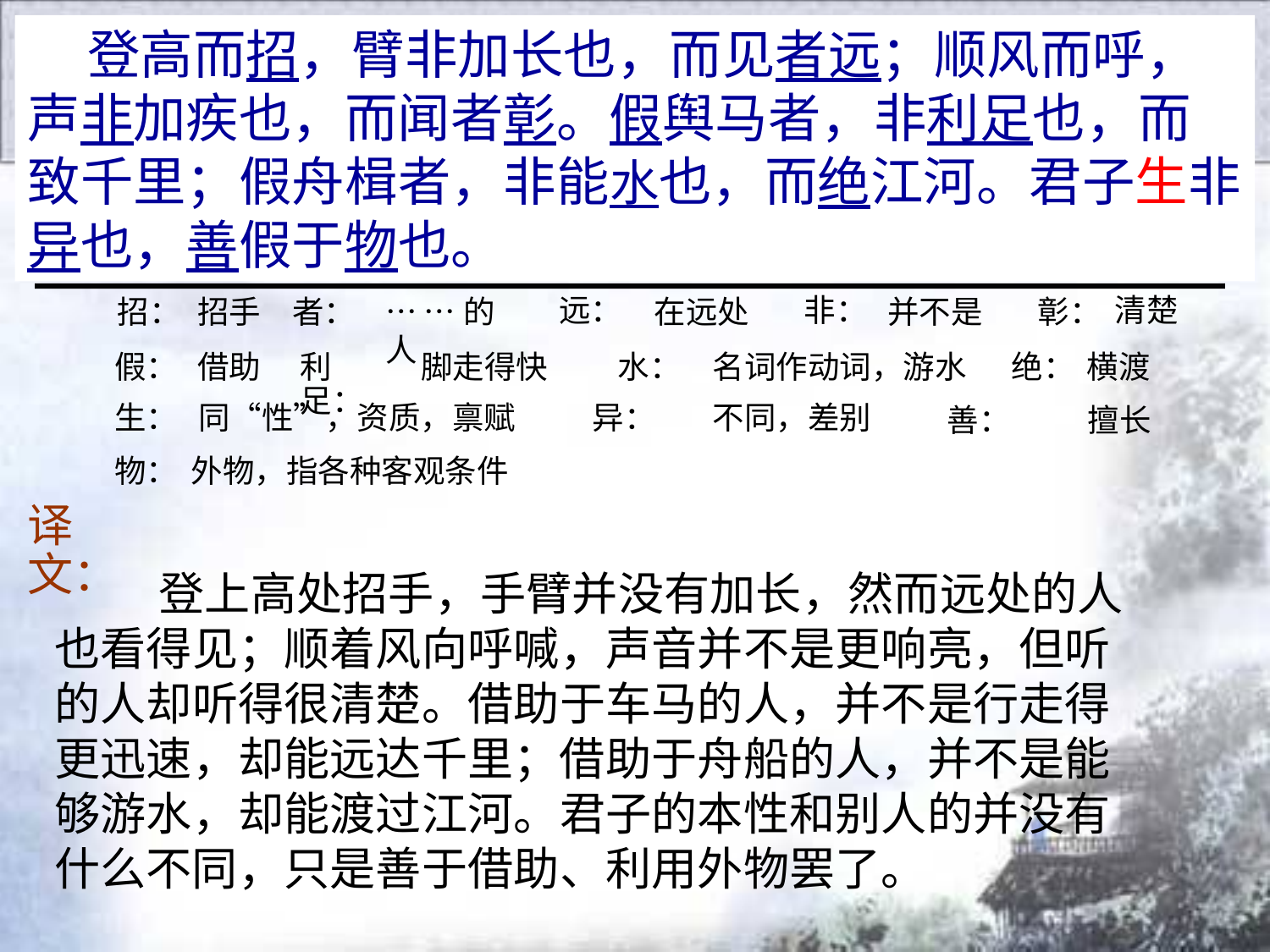

登高而招，臂非加长也，而见者远；顺风而呼，声非加疾也，而闻者彰。假舆马者，非利足也，而致千里；假舟楫者，非能水也，而绝江河。君子生非异也，善假于物也。

非：
远：
清楚
彰：

招：
招手
者：
… …的人
在远处
并不是
假：
借助
利足：
脚走得快
水：
名词作动词，游水
绝：
横渡
异：
生：
同“性”，资质，禀赋
不同，差别
善：
擅长
物：
外物，指各种客观条件
译文：
         登上高处招手，手臂并没有加长，然而远处的人也看得见；顺着风向呼喊，声音并不是更响亮，但听的人却听得很清楚。借助于车马的人，并不是行走得更迅速，却能远达千里；借助于舟船的人，并不是能够游水，却能渡过江河。君子的本性和别人的并没有什么不同，只是善于借助、利用外物罢了。